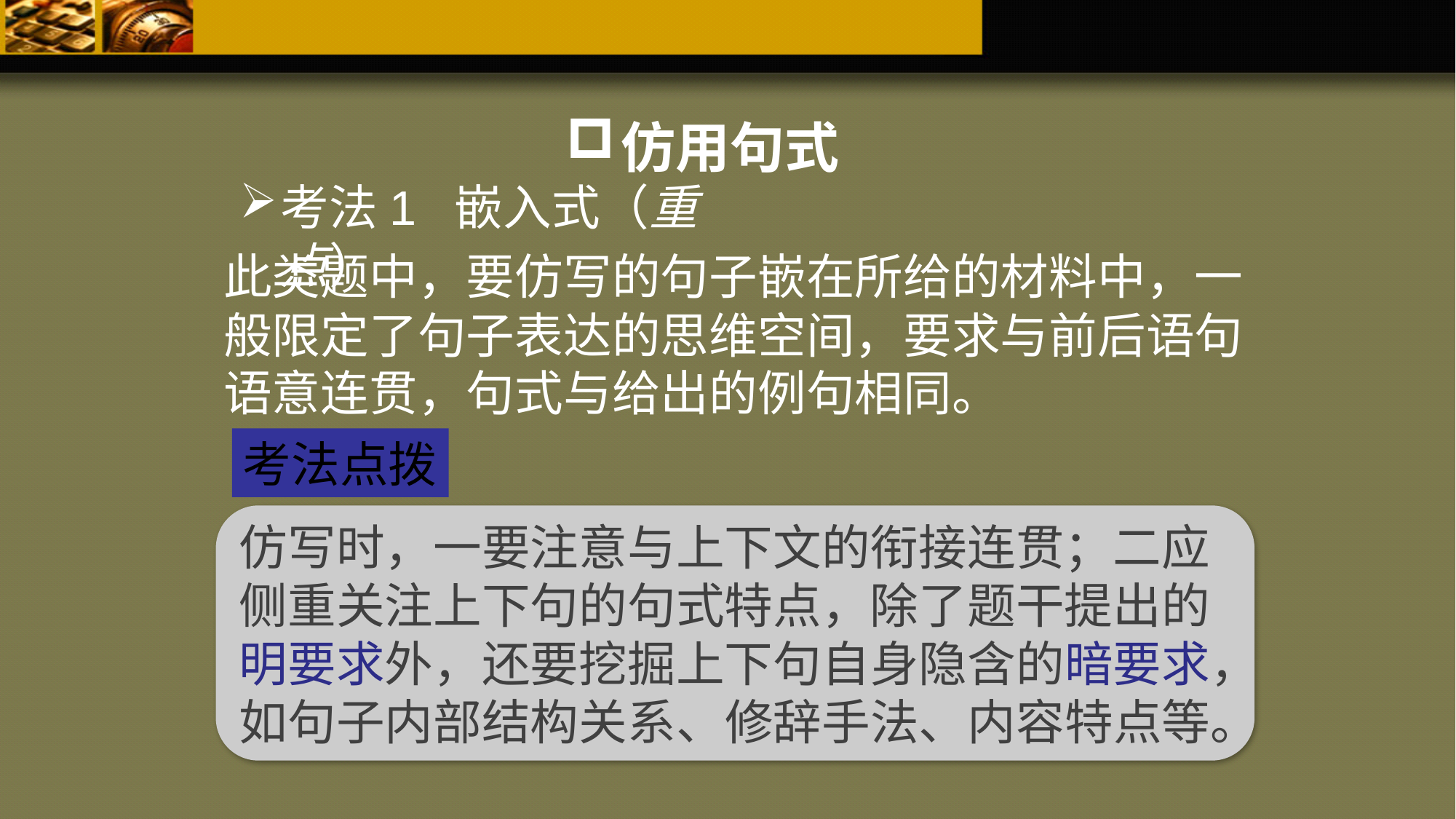

仿用句式
考法1  嵌入式（重点）
此类题中，要仿写的句子嵌在所给的材料中，一般限定了句子表达的思维空间，要求与前后语句语意连贯，句式与给出的例句相同。
考法点拨
仿写时，一要注意与上下文的衔接连贯；二应侧重关注上下句的句式特点，除了题干提出的明要求外，还要挖掘上下句自身隐含的暗要求，如句子内部结构关系、修辞手法、内容特点等。